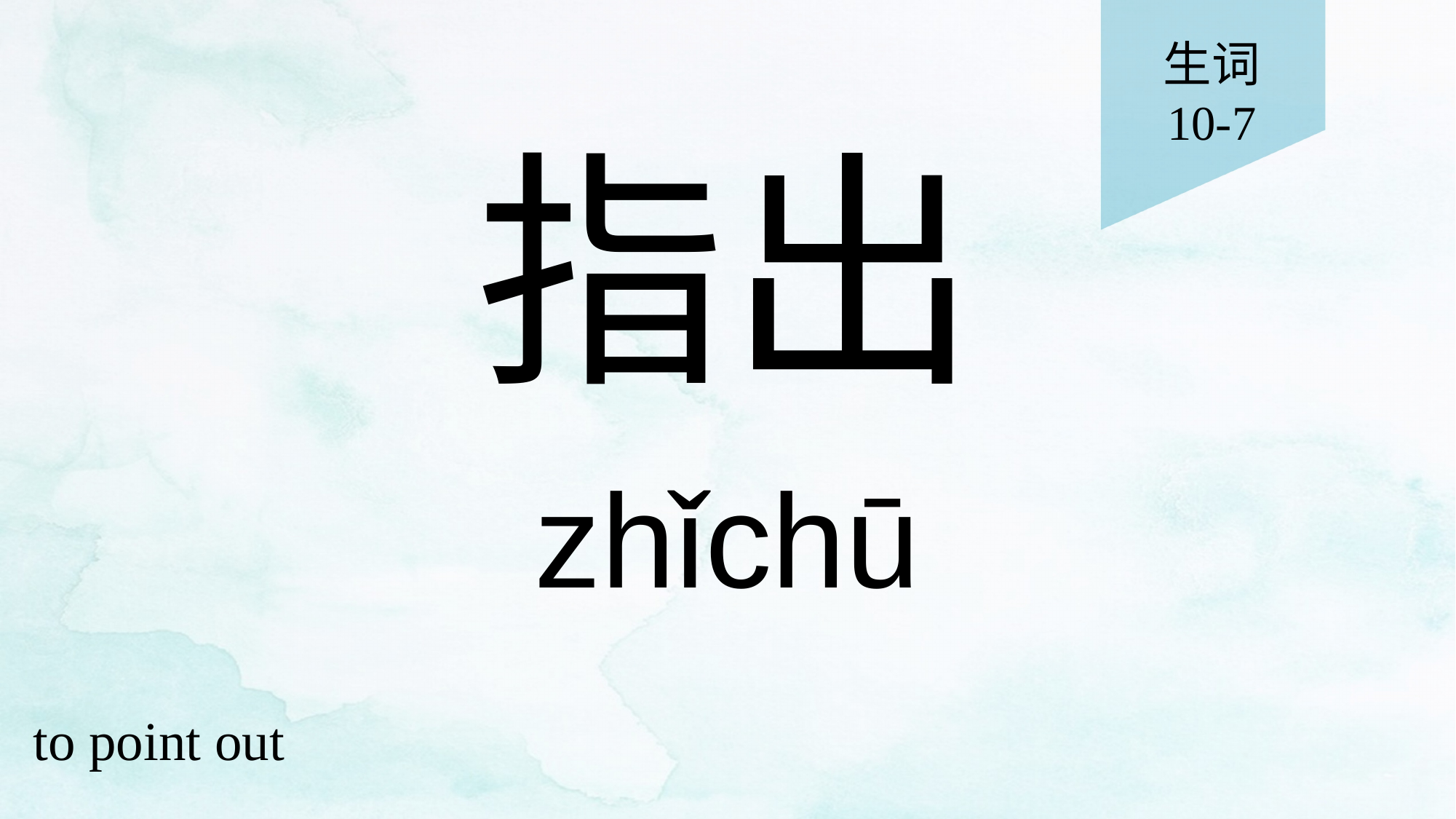

生词
10-7
# 指出
zhǐchū
to point out